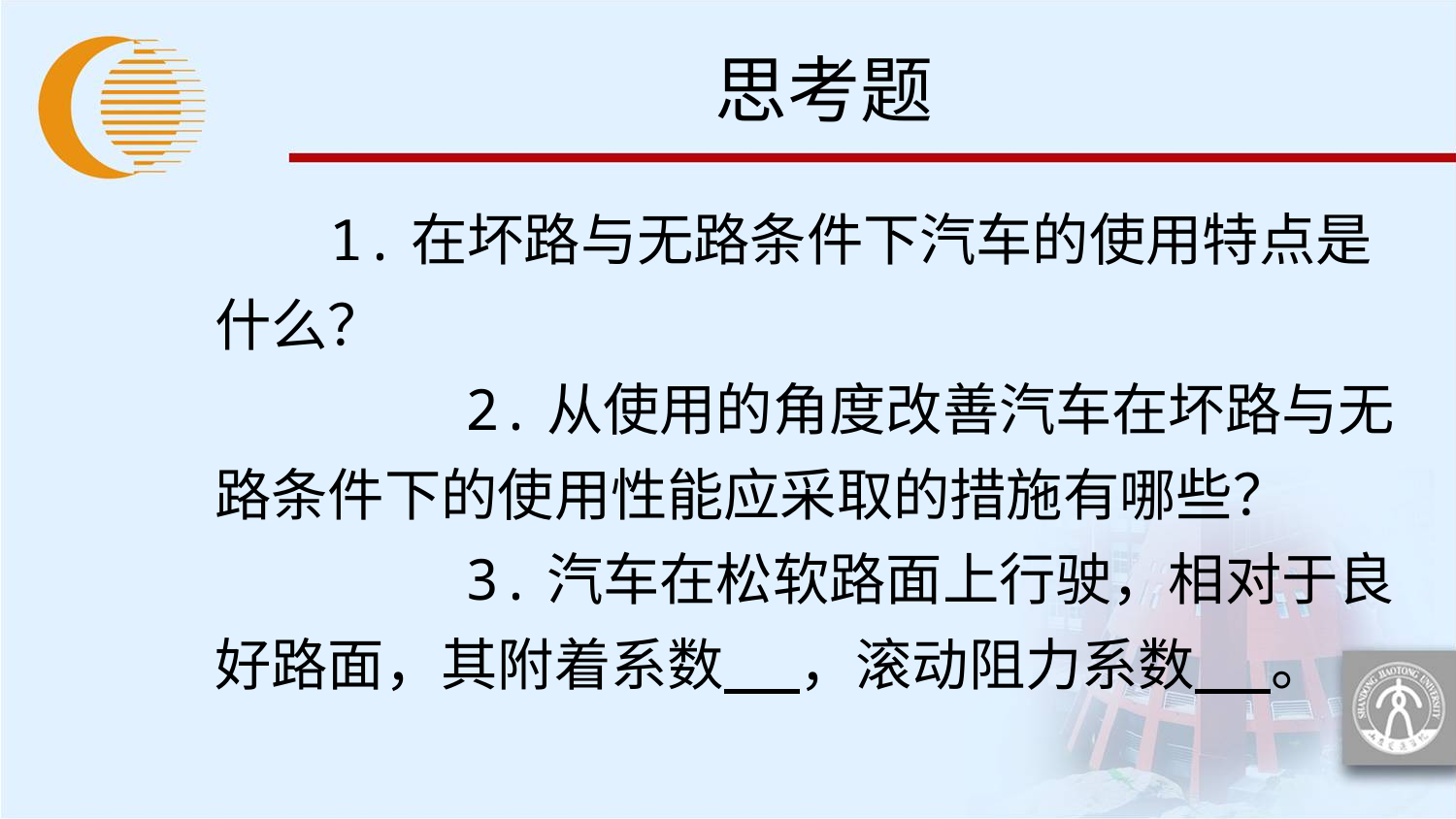

# 思考题
1.在坏路与无路条件下汽车的使用特点是什么？
    2.从使用的角度改善汽车在坏路与无路条件下的使用性能应采取的措施有哪些？
    3.汽车在松软路面上行驶，相对于良好路面，其附着系数      ，滚动阻力系数      。